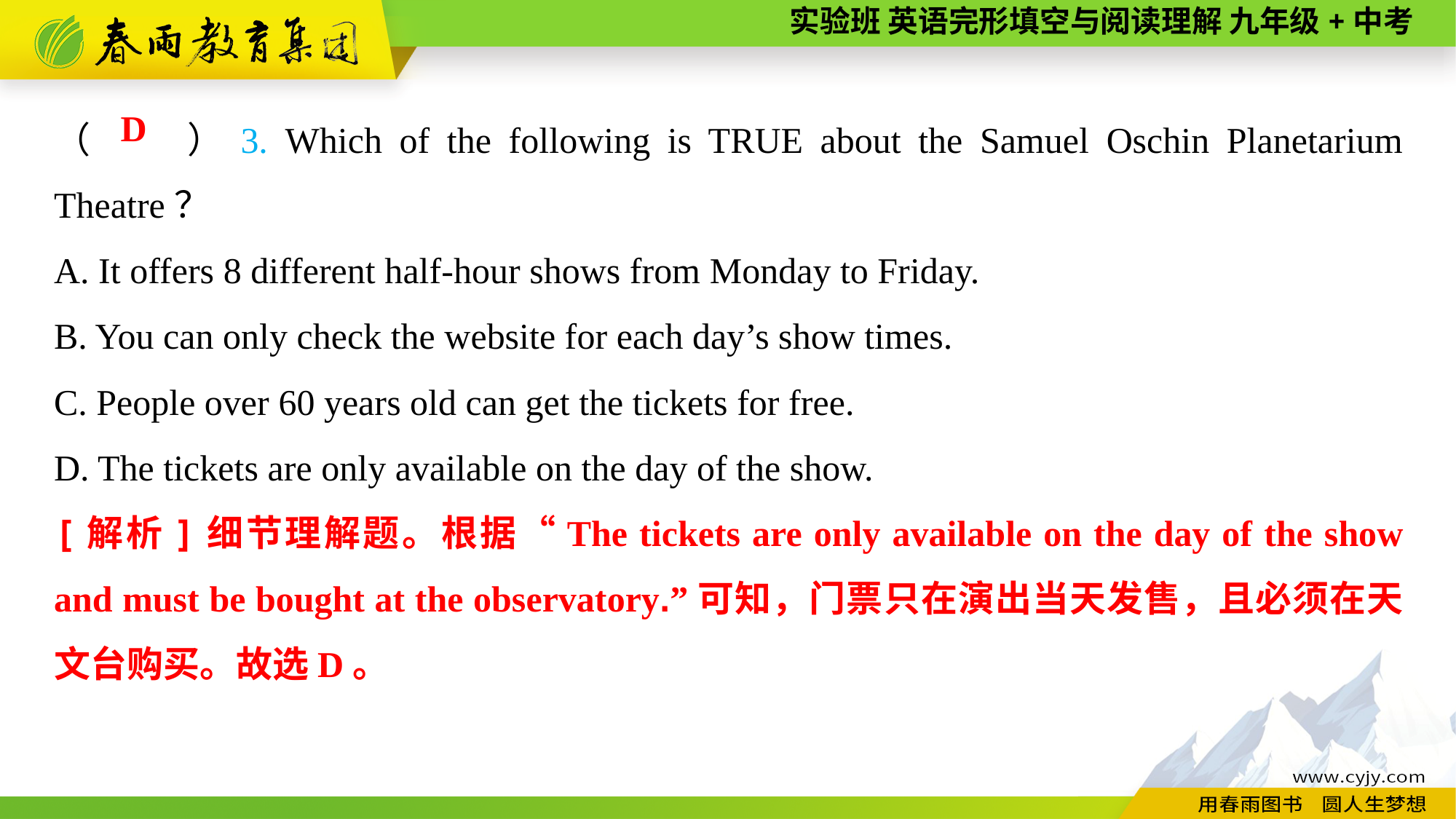

（　　）3. Which of the following is TRUE about the Samuel Oschin Planetarium Theatre？
A. It offers 8 different half-hour shows from Monday to Friday.
B. You can only check the website for each day’s show times.
C. People over 60 years old can get the tickets for free.
D. The tickets are only available on the day of the show.
D
[解析]细节理解题。根据“The tickets are only available on the day of the show and must be bought at the observatory.”可知，门票只在演出当天发售，且必须在天文台购买。故选D。